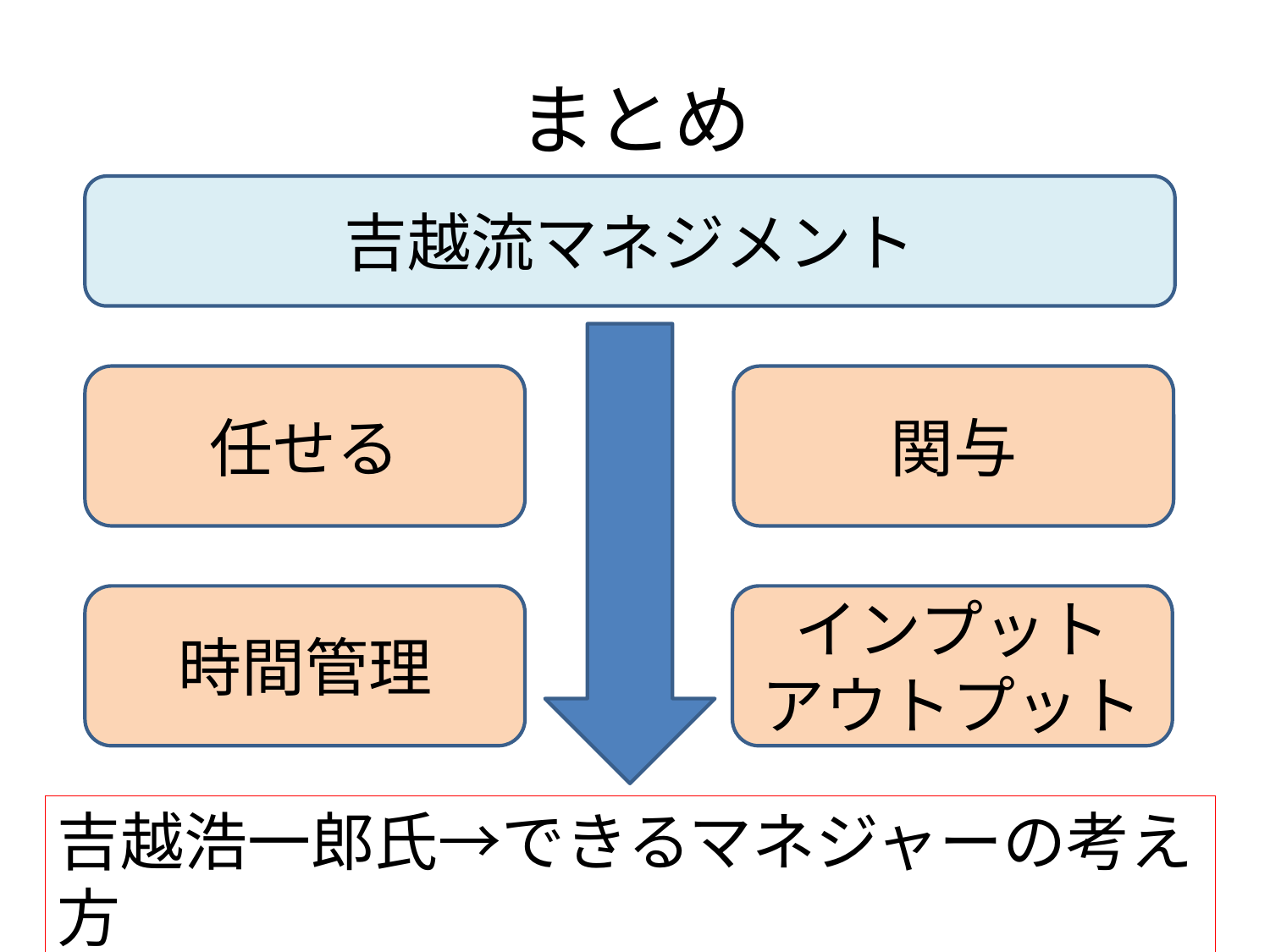

# まとめ
吉越流マネジメント

任せる
関与
時間管理
インプット
アウトプット
吉越浩一郎氏→できるマネジャーの考え方